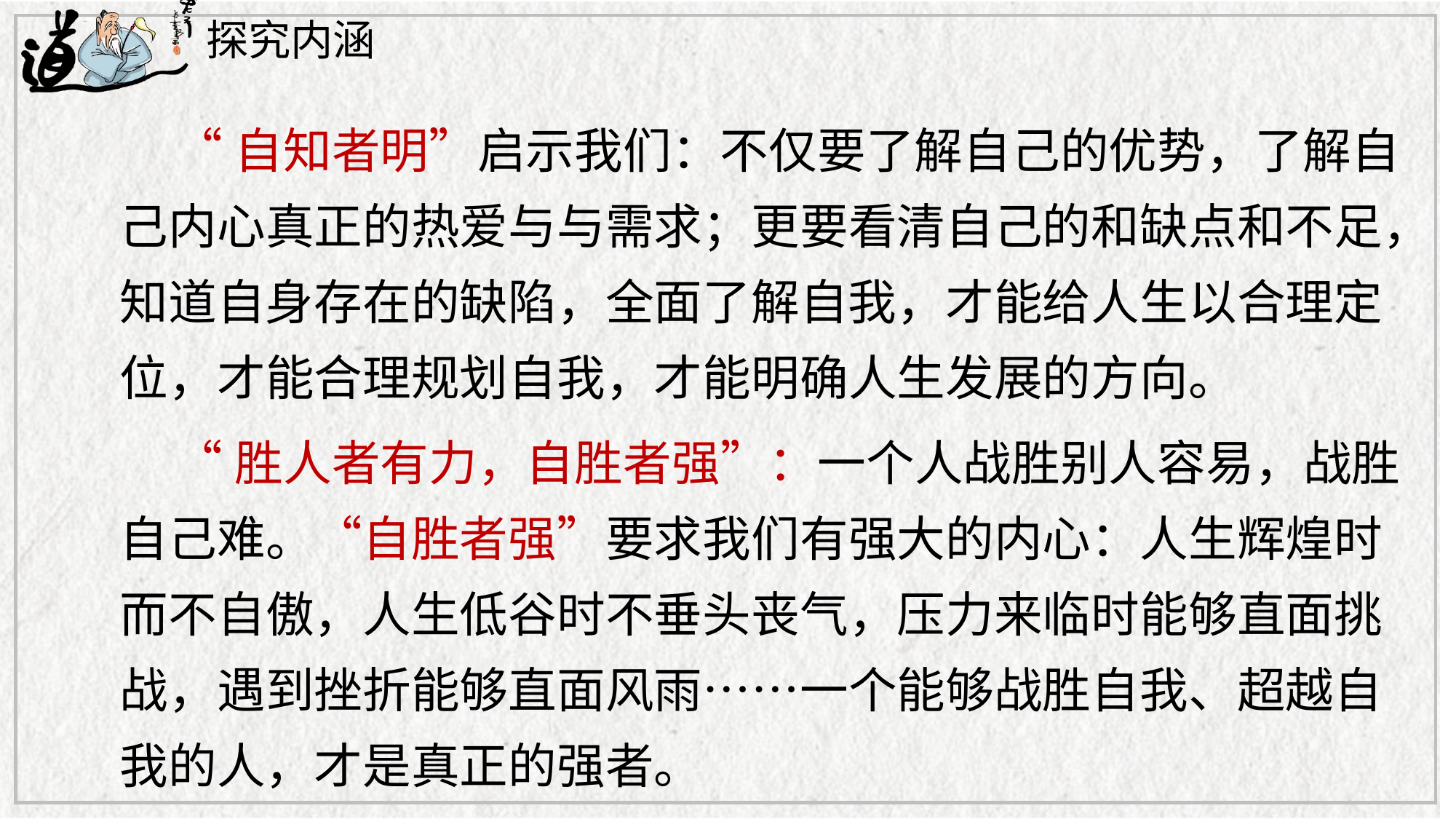

探究内涵
“自知者明”启示我们：不仅要了解自己的优势，了解自己内心真正的热爱与与需求；更要看清自己的和缺点和不足，知道自身存在的缺陷，全面了解自我，才能给人生以合理定位，才能合理规划自我，才能明确人生发展的方向。
“胜人者有力，自胜者强”：一个人战胜别人容易，战胜自己难。“自胜者强”要求我们有强大的内心：人生辉煌时而不自傲，人生低谷时不垂头丧气，压力来临时能够直面挑战，遇到挫折能够直面风雨……一个能够战胜自我、超越自我的人，才是真正的强者。